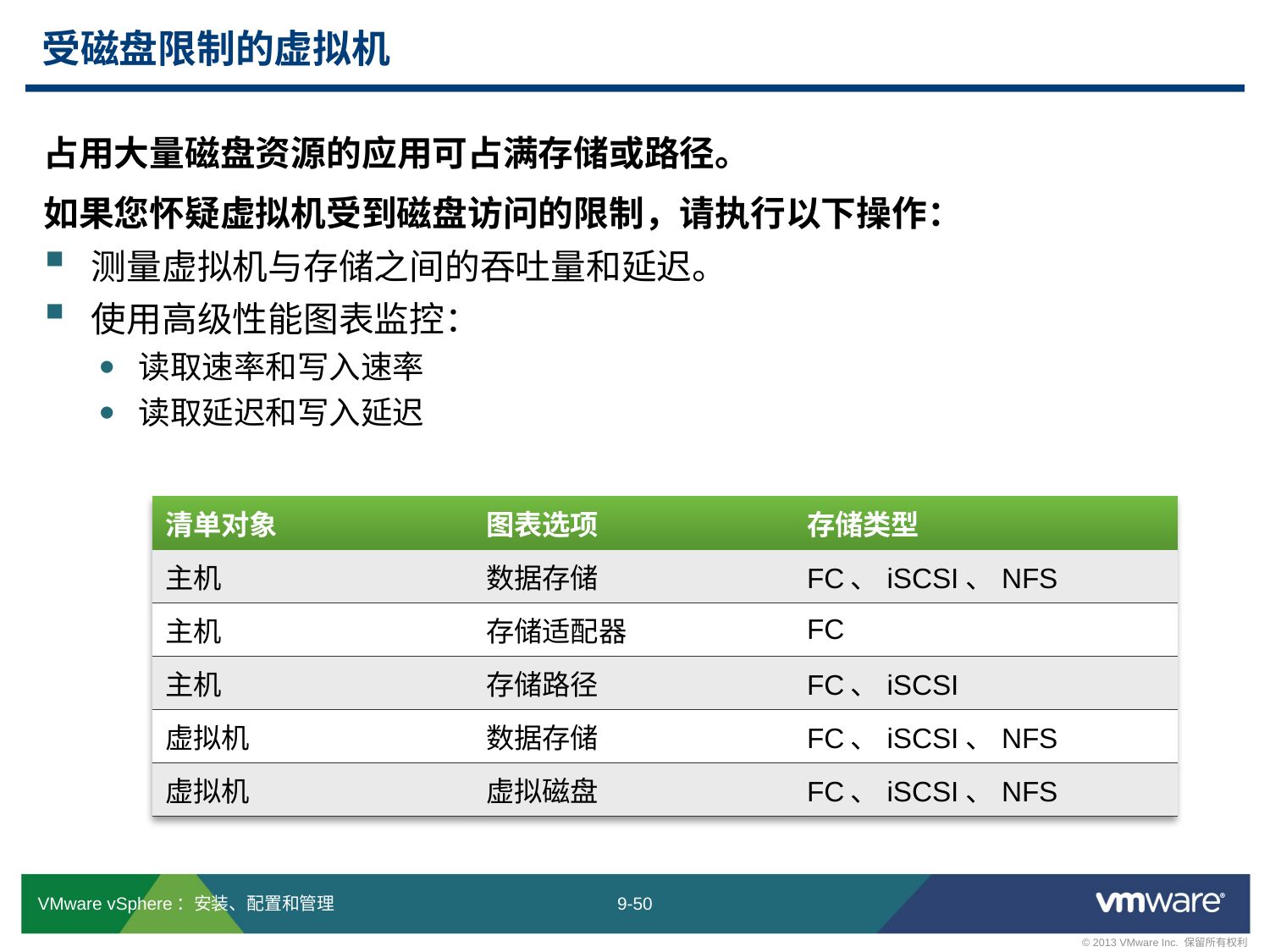

# 受磁盘限制的虚拟机
占用大量磁盘资源的应用可占满存储或路径。
如果您怀疑虚拟机受到磁盘访问的限制，请执行以下操作：
测量虚拟机与存储之间的吞吐量和延迟。
使用高级性能图表监控：
读取速率和写入速率
读取延迟和写入延迟
| 清单对象 | 图表选项 | 存储类型 |
| --- | --- | --- |
| 主机 | 数据存储 | FC、iSCSI、NFS |
| 主机 | 存储适配器 | FC |
| 主机 | 存储路径 | FC、iSCSI |
| 虚拟机 | 数据存储 | FC、iSCSI、NFS |
| 虚拟机 | 虚拟磁盘 | FC、iSCSI、NFS |